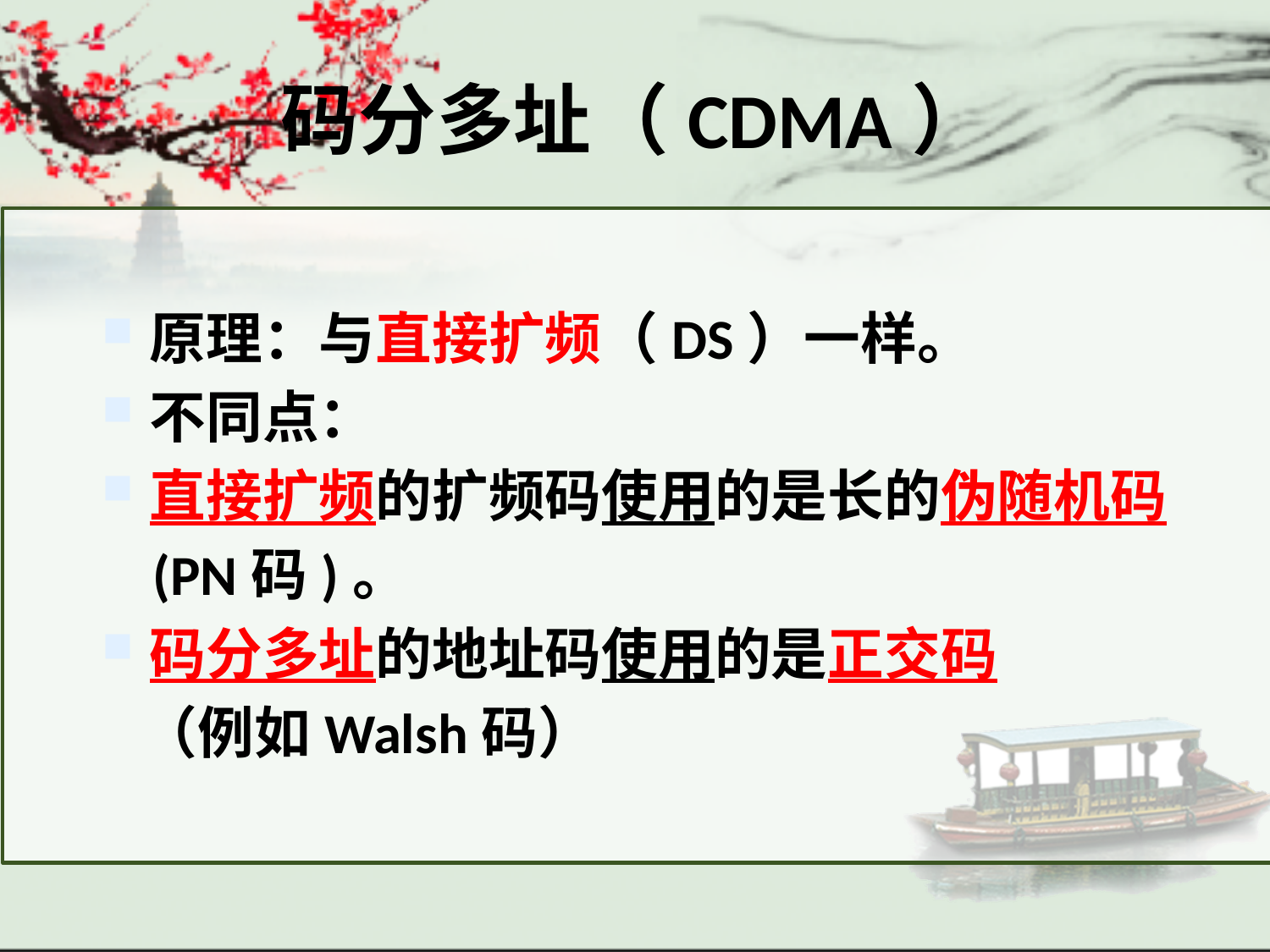

# 码分多址（CDMA）

原理：与直接扩频（DS）一样。
不同点：
直接扩频的扩频码使用的是长的伪随机码
    (PN码)。
码分多址的地址码使用的是正交码
  （例如Walsh码）